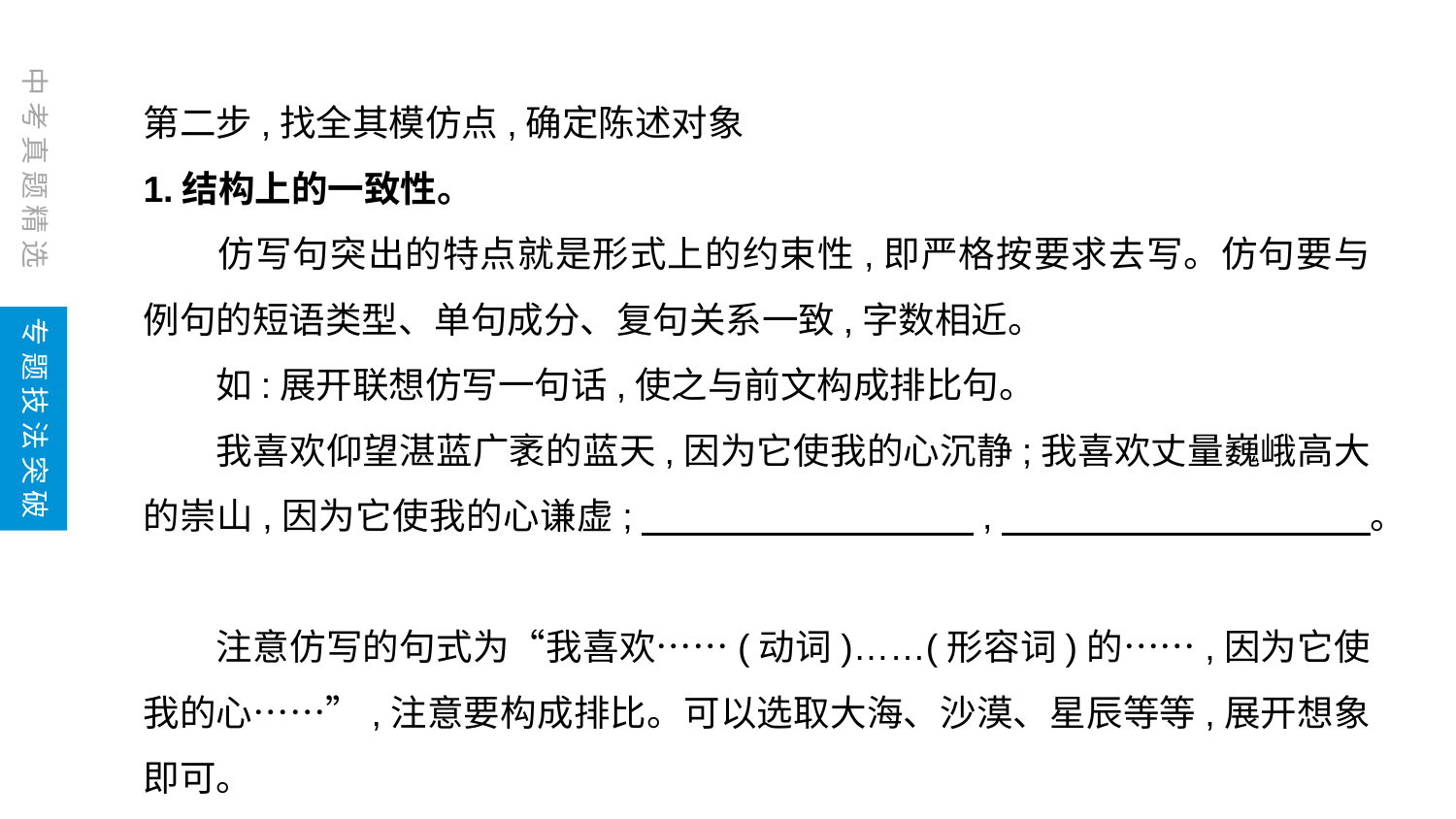

中考真题精选
第二步,找全其模仿点,确定陈述对象
1.结构上的一致性。
　　仿写句突出的特点就是形式上的约束性,即严格按要求去写。仿句要与例句的短语类型、单句成分、复句关系一致,字数相近。
　　如:展开联想仿写一句话,使之与前文构成排比句。
　　我喜欢仰望湛蓝广袤的蓝天,因为它使我的心沉静;我喜欢丈量巍峨高大的崇山,因为它使我的心谦虚;　　　　　　　　　,　　　　　　　　　　。
　　注意仿写的句式为“我喜欢……(动词)……(形容词)的……,因为它使我的心……”,注意要构成排比。可以选取大海、沙漠、星辰等等,展开想象即可。

专题技法突破